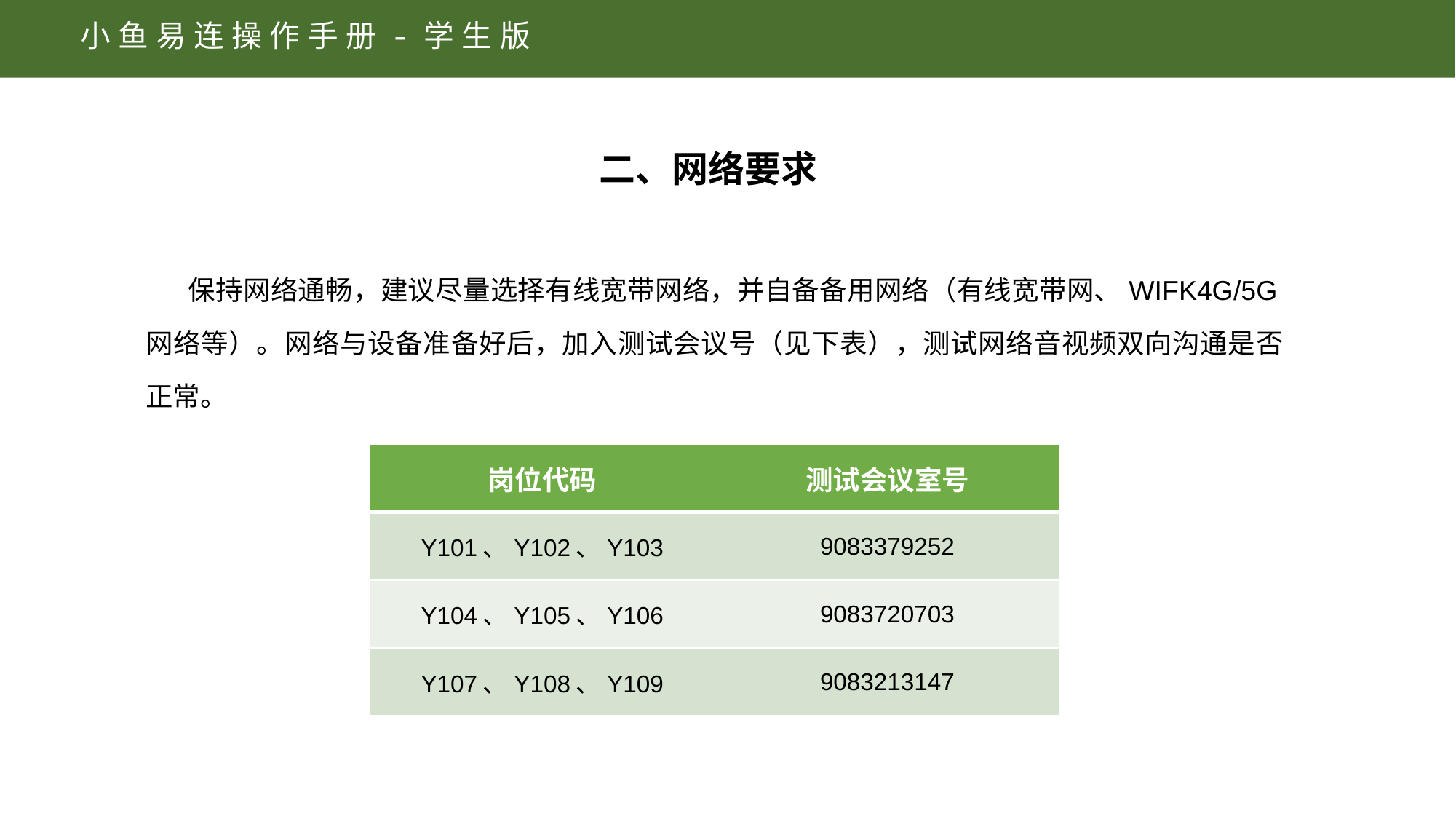

小鱼易连操作手册-学生版
二、网络要求
保持网络通畅，建议尽量选择有线宽带网络，并自备备用网络（有线宽带网、WIFK4G/5G网络等）。网络与设备准备好后，加入测试会议号（见下表），测试网络音视频双向沟通是否正常。
| 岗位代码 | 测试会议室号 |
| --- | --- |
| Y101、Y102、Y103 | 9083379252 |
| Y104、Y105、Y106 | 9083720703 |
| Y107、Y108、Y109 | 9083213147 |